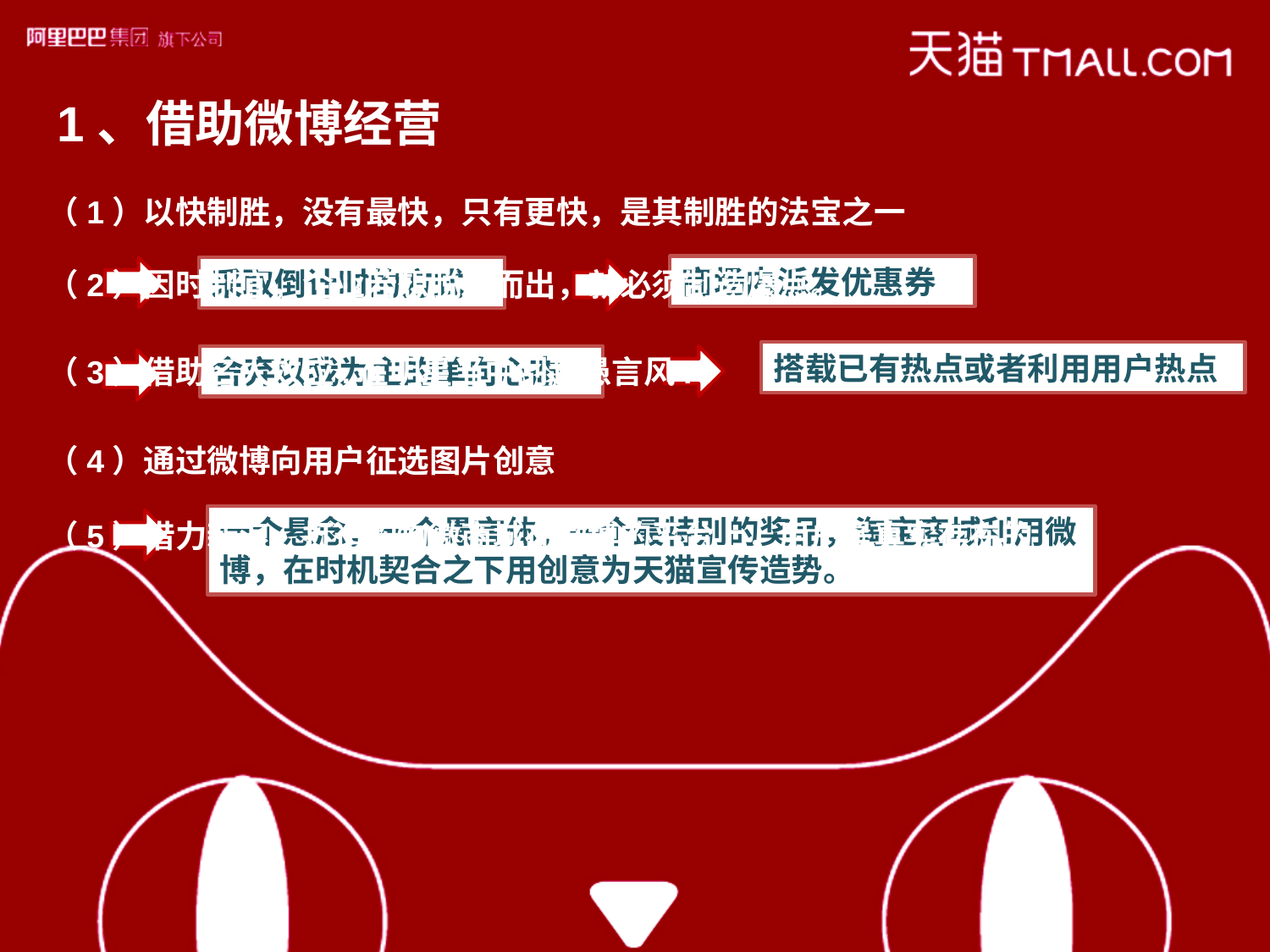

1、借助微博经营
（1）以快制胜，没有最快，只有更快，是其制胜的法宝之一

商场内派发优惠券

采取倒计时的方式
（2）因时制宜，企业若想脱颖而出，就必须制造爆点。

搭载已有热点或者利用用户热点
（3）借助名人效应,在明星当中刮起愚言风.

舍弃以我为主的单向心态
（4）通过微博向用户征选图片创意

一个悬念，一个愚言体，一个最特别的奖品，淘宝商城利用微博，在时机契合之下用创意为天猫宣传造势。
（5）借力新浪，打造购物微商城在微博的平台上，用户是真实存在的